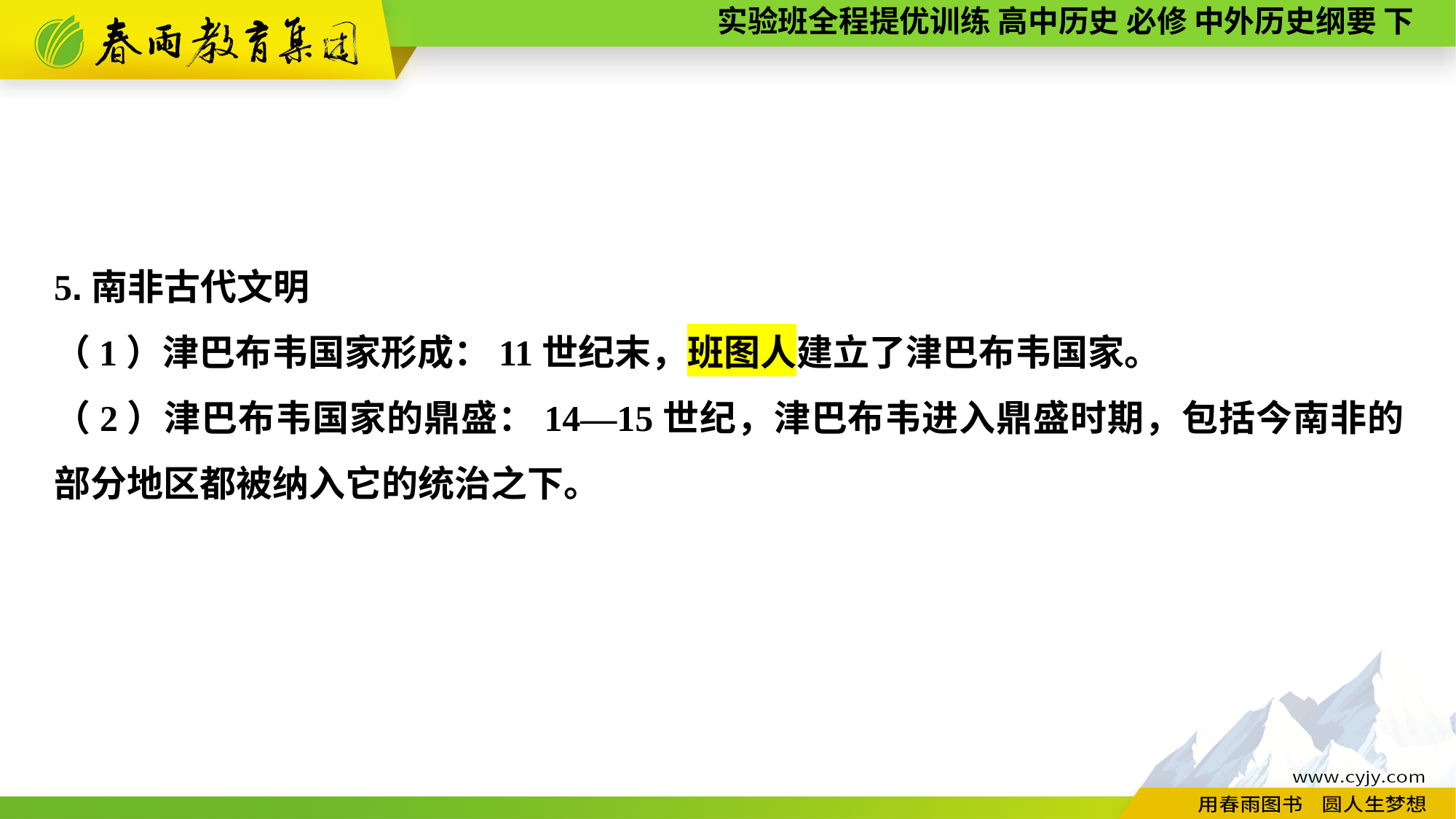

5.南非古代文明
（1）津巴布韦国家形成：11世纪末，班图人建立了津巴布韦国家。
（2）津巴布韦国家的鼎盛：14—15世纪，津巴布韦进入鼎盛时期，包括今南非的部分地区都被纳入它的统治之下。